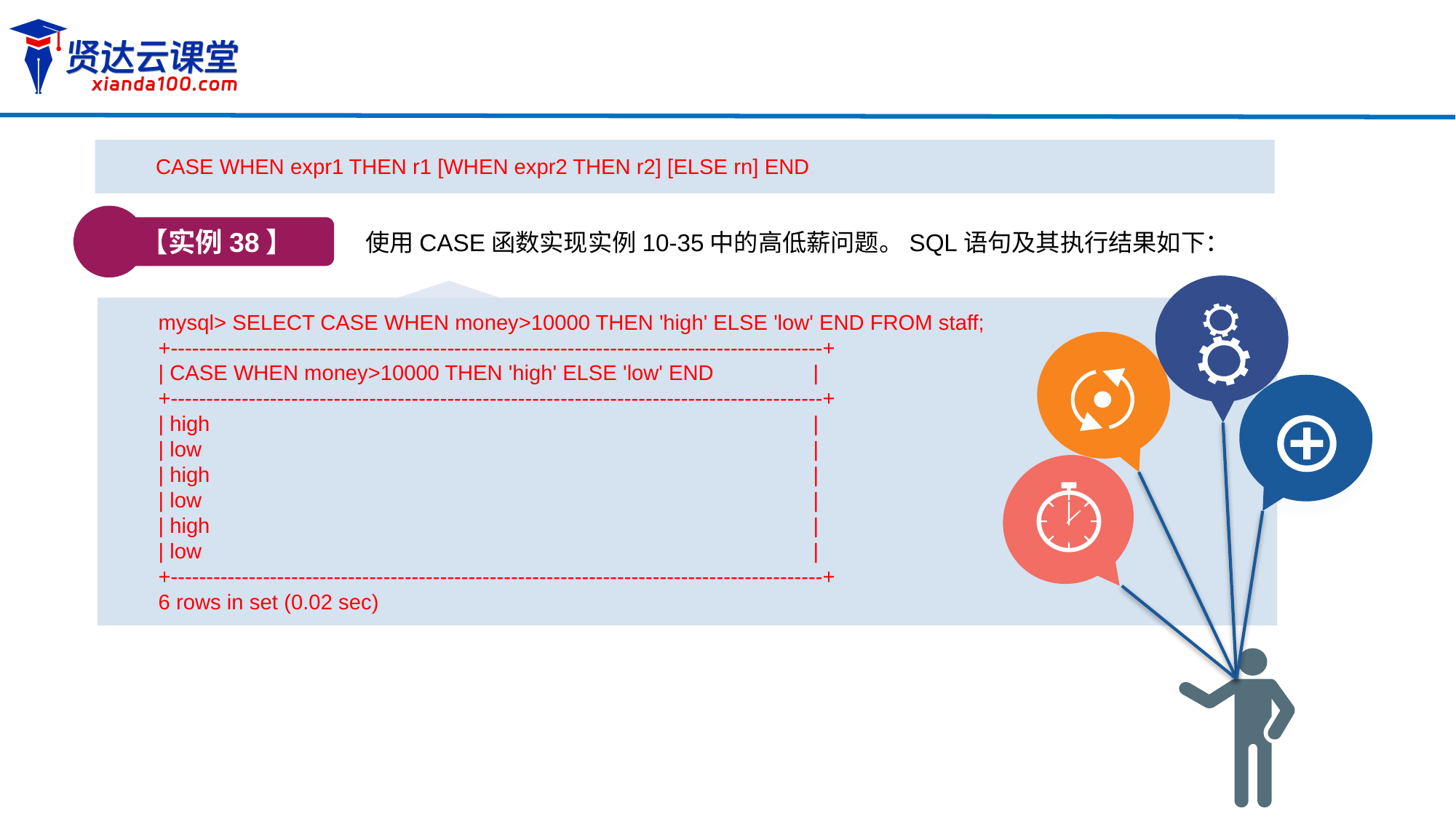

CASE WHEN expr1 THEN r1 [WHEN expr2 THEN r2] [ELSE rn] END

【实例38】
使用CASE函数实现实例10-35中的高低薪问题。SQL语句及其执行结果如下：

mysql> SELECT CASE WHEN money>10000 THEN 'high' ELSE 'low' END FROM staff;
+--------------------------------------------------------------------------------------------+
| CASE WHEN money>10000 THEN 'high' ELSE 'low' END	|
+--------------------------------------------------------------------------------------------+
| high                                             				|
| low                                             				|
| high                                            				|
| low                                             			 	|
| high                                             				|
| low                                              				|
+--------------------------------------------------------------------------------------------+
6 rows in set (0.02 sec)